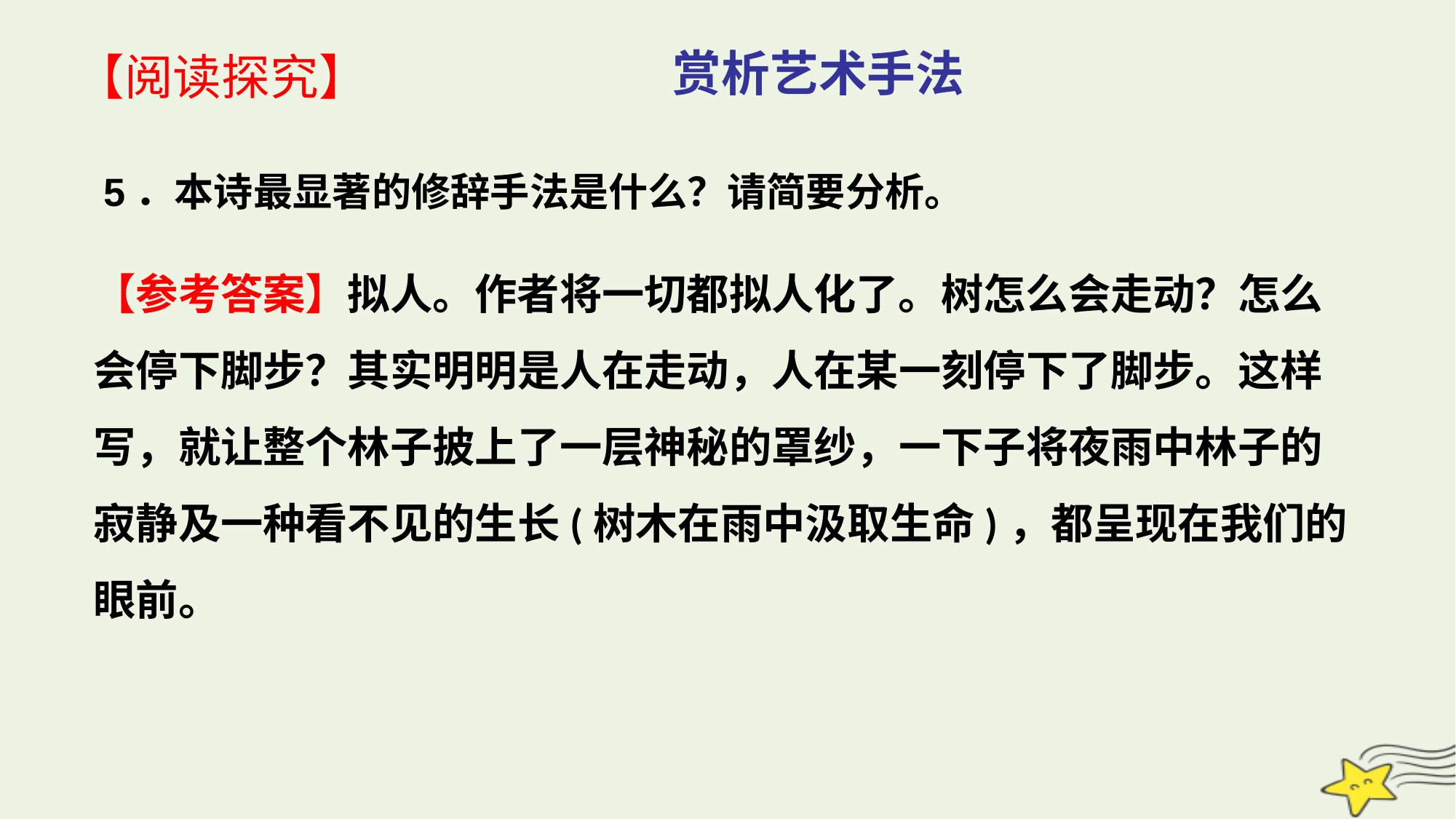

赏析艺术手法
【阅读探究】
5．本诗最显著的修辞手法是什么？请简要分析。
【参考答案】拟人。作者将一切都拟人化了。树怎么会走动？怎么会停下脚步？其实明明是人在走动，人在某一刻停下了脚步。这样写，就让整个林子披上了一层神秘的罩纱，一下子将夜雨中林子的寂静及一种看不见的生长(树木在雨中汲取生命)，都呈现在我们的眼前。